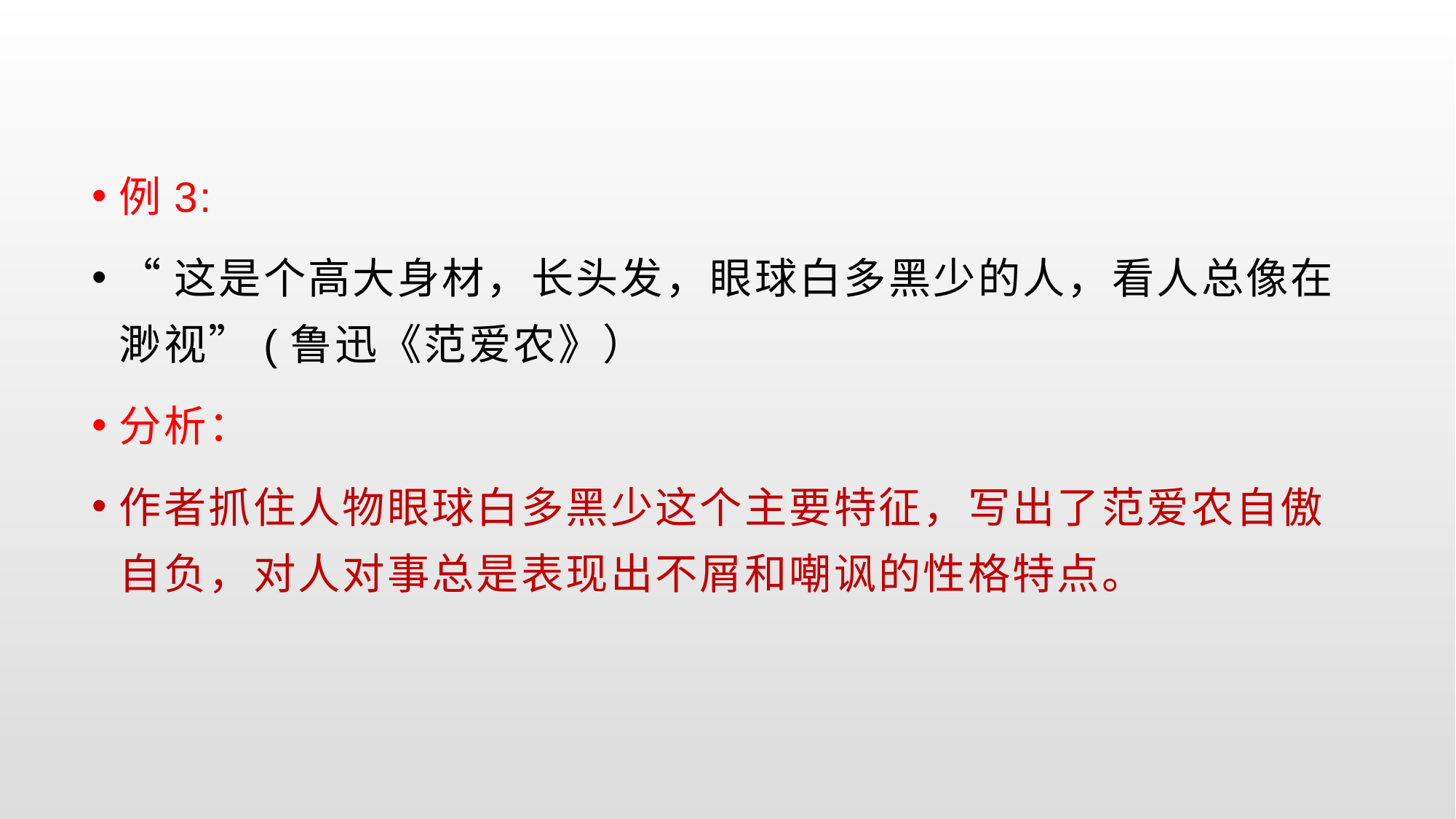

#
例3:
“这是个高大身材，长头发，眼球白多黑少的人，看人总像在渺视”(鲁迅《范爱农》）
分析：
作者抓住人物眼球白多黑少这个主要特征，写出了范爱农自傲自负，对人对事总是表现出不屑和嘲讽的性格特点。